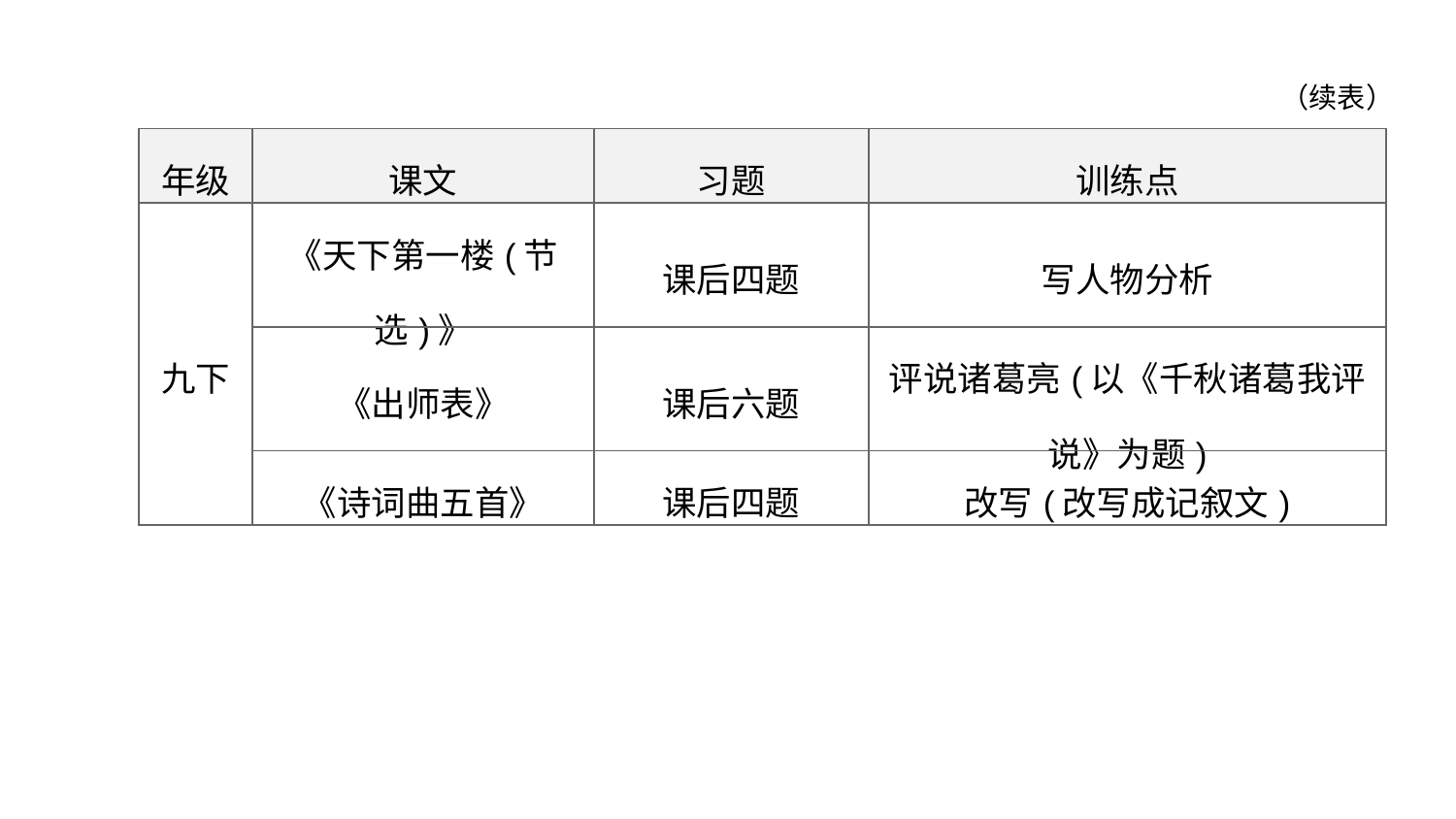

（续表）
| 年级 | 课文 | 习题 | 训练点 |
| --- | --- | --- | --- |
| 九下 | 《天下第一楼(节选)》 | 课后四题 | 写人物分析 |
|  | 《出师表》 | 课后六题 | 评说诸葛亮(以《千秋诸葛我评说》为题) |
|  | 《诗词曲五首》 | 课后四题 | 改写(改写成记叙文) |